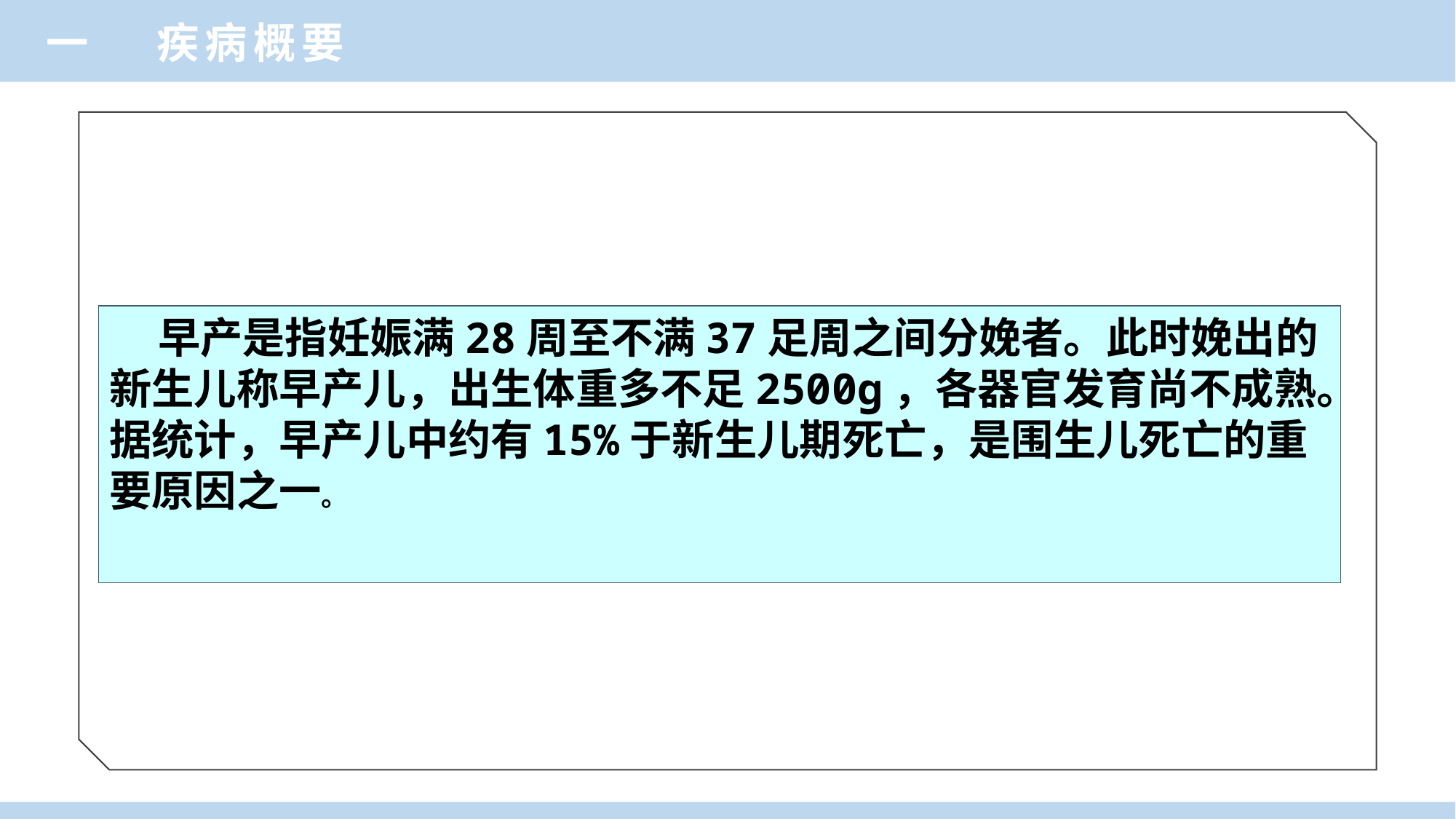

一    疾病概要

    早产是指妊娠满28周至不满37足周之间分娩者。此时娩出的新生儿称早产儿，出生体重多不足2500g，各器官发育尚不成熟。据统计，早产儿中约有15%于新生儿期死亡，是围生儿死亡的重要原因之一。